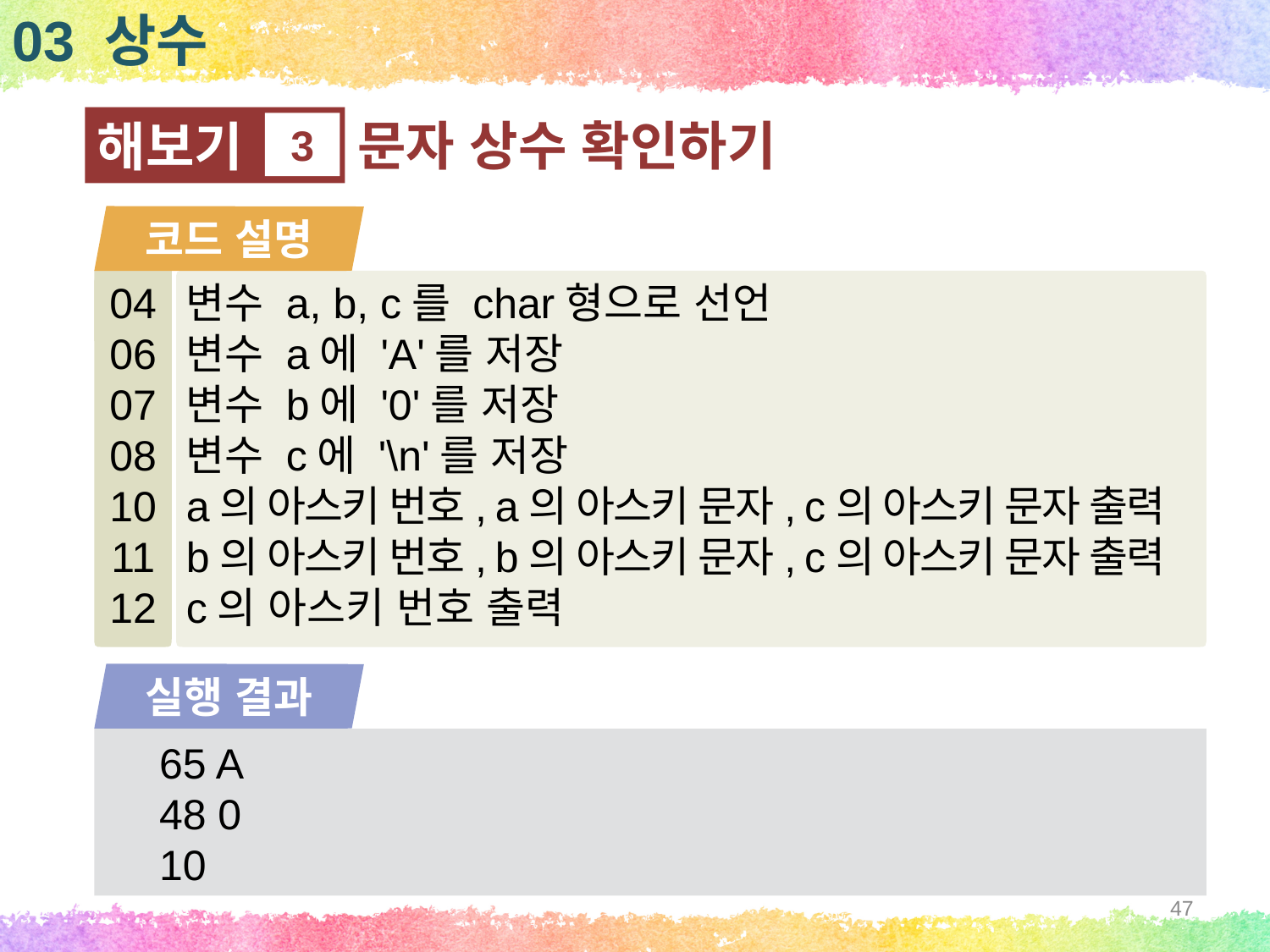

03 상수
문자 상수 확인하기
해보기
3
코드 설명

04
06
07
08
10
11
12
변수 a, b, c를 char형으로 선언
변수 a에 'A'를 저장
변수 b에 '0'를 저장
변수 c에 '\n'를 저장
a의 아스키 번호, a의 아스키 문자, c의 아스키 문자 출력
b의 아스키 번호, b의 아스키 문자, c의 아스키 문자 출력
c의 아스키 번호 출력
실행 결과
65 A
48 0
10
47